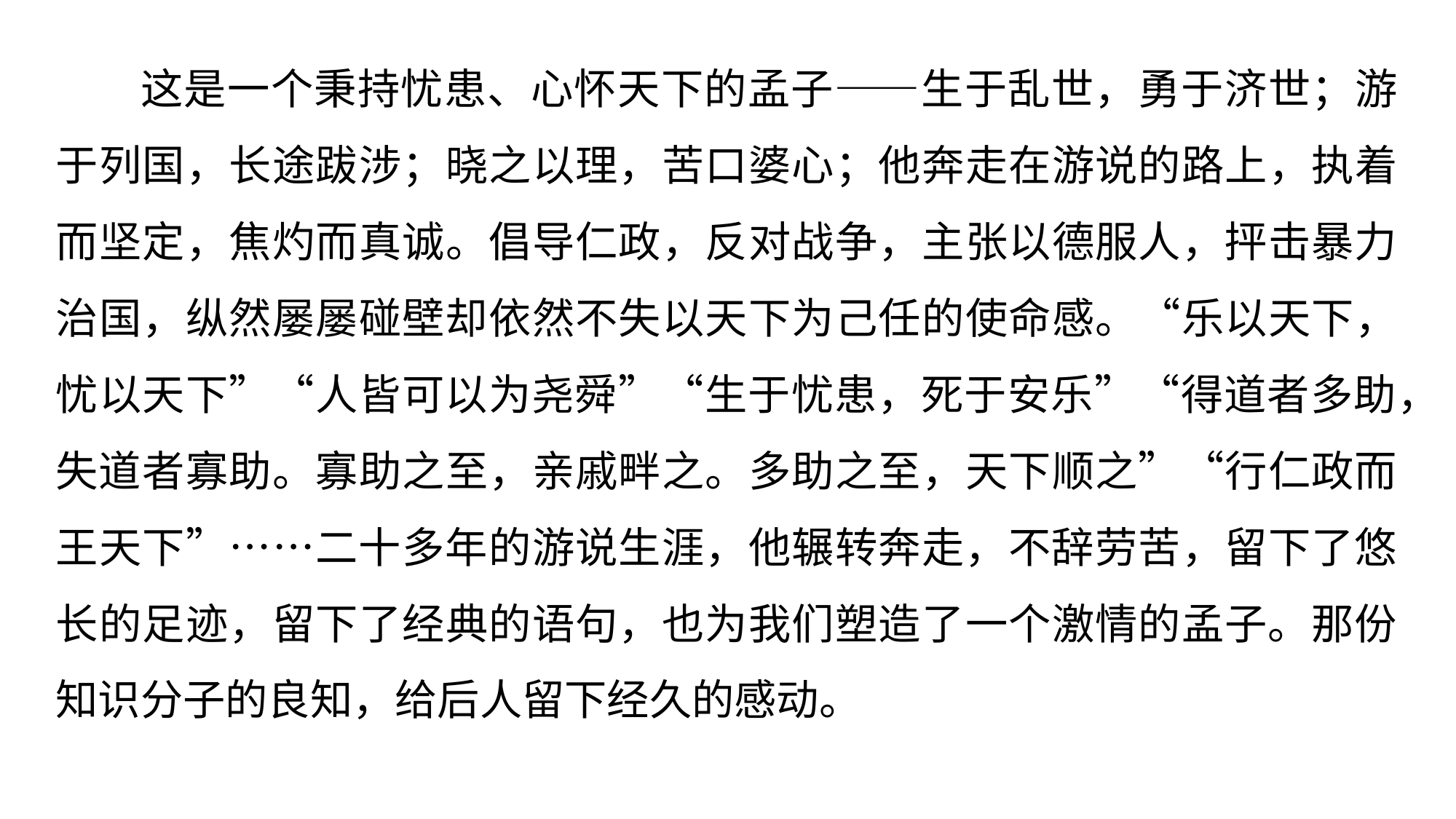

这是一个秉持忧患、心怀天下的孟子——生于乱世，勇于济世；游于列国，长途跋涉；晓之以理，苦口婆心；他奔走在游说的路上，执着而坚定，焦灼而真诚。倡导仁政，反对战争，主张以德服人，抨击暴力治国，纵然屡屡碰壁却依然不失以天下为己任的使命感。“乐以天下，忧以天下”“人皆可以为尧舜”“生于忧患，死于安乐”“得道者多助，失道者寡助。寡助之至，亲戚畔之。多助之至，天下顺之”“行仁政而王天下”……二十多年的游说生涯，他辗转奔走，不辞劳苦，留下了悠长的足迹，留下了经典的语句，也为我们塑造了一个激情的孟子。那份知识分子的良知，给后人留下经久的感动。